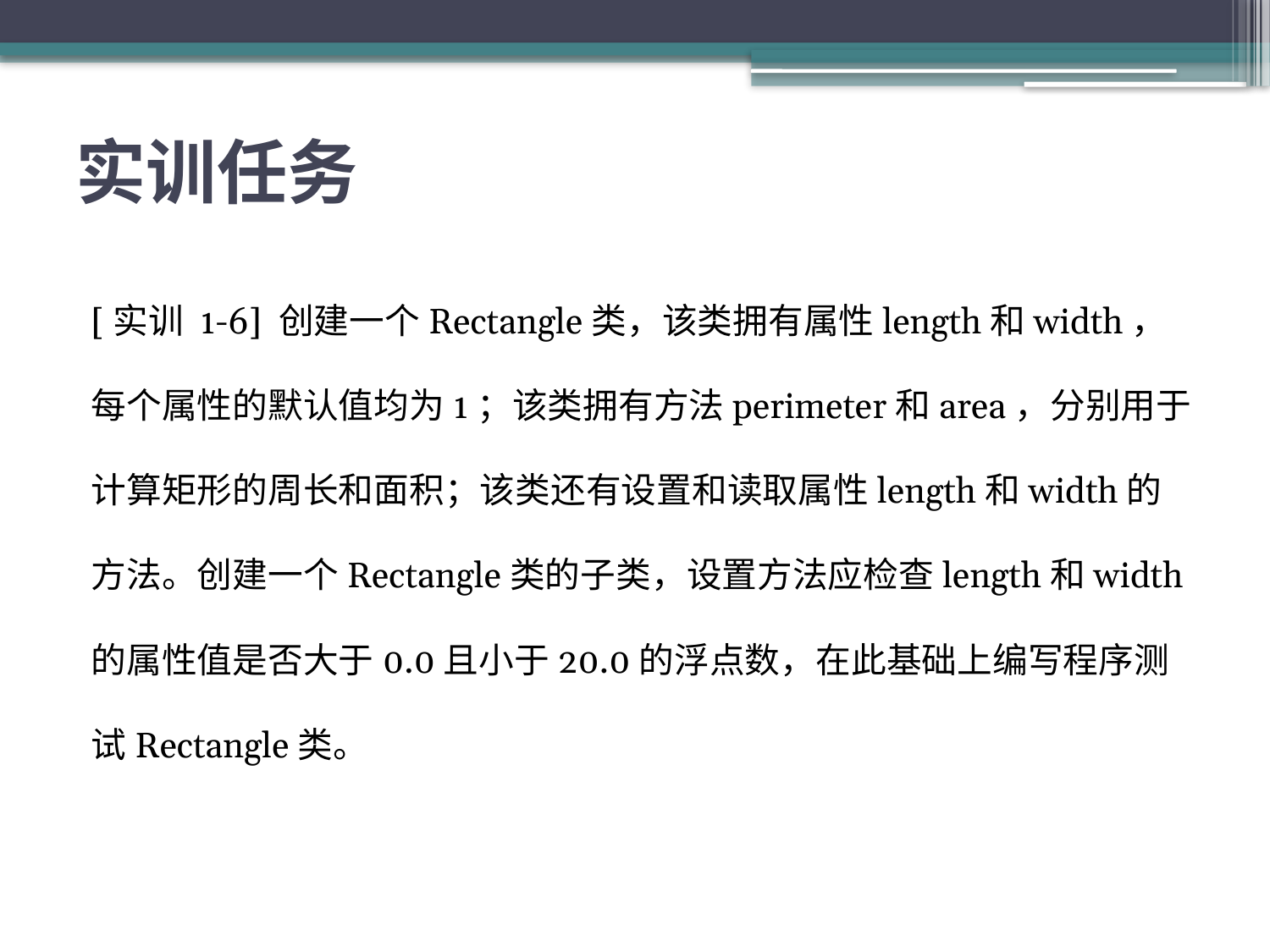

# 实训任务
[实训 1-6] 创建一个Rectangle类，该类拥有属性length和width，每个属性的默认值均为1；该类拥有方法perimeter和area，分别用于计算矩形的周长和面积；该类还有设置和读取属性length和width的方法。创建一个Rectangle类的子类，设置方法应检查length和width的属性值是否大于0.0且小于20.0的浮点数，在此基础上编写程序测试Rectangle类。